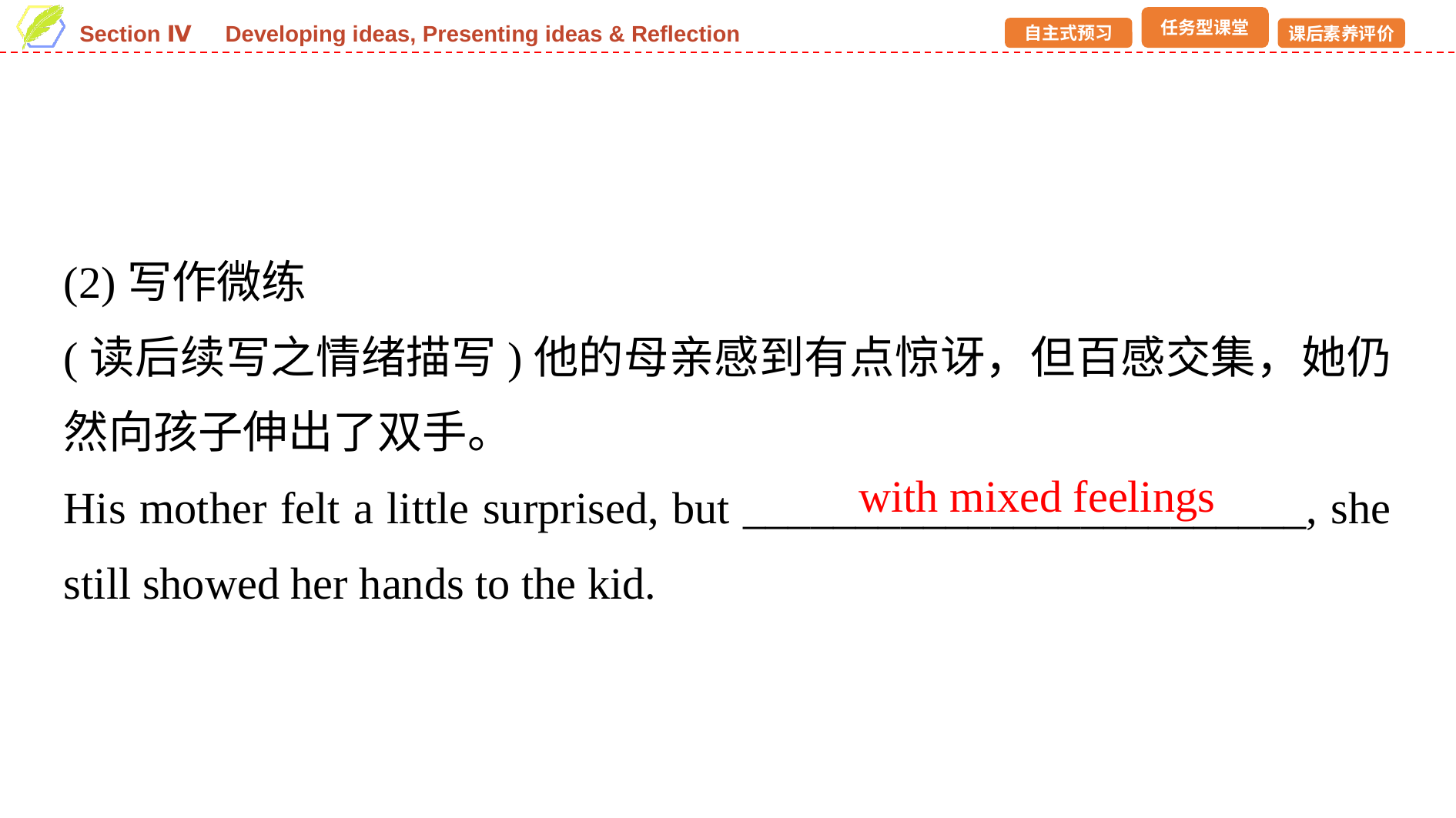

(2)写作微练
(读后续写之情绪描写)他的母亲感到有点惊讶，但百感交集，她仍然向孩子伸出了双手。
His mother felt a little surprised, but _________________________, she still showed her hands to the kid.
with mixed feelings